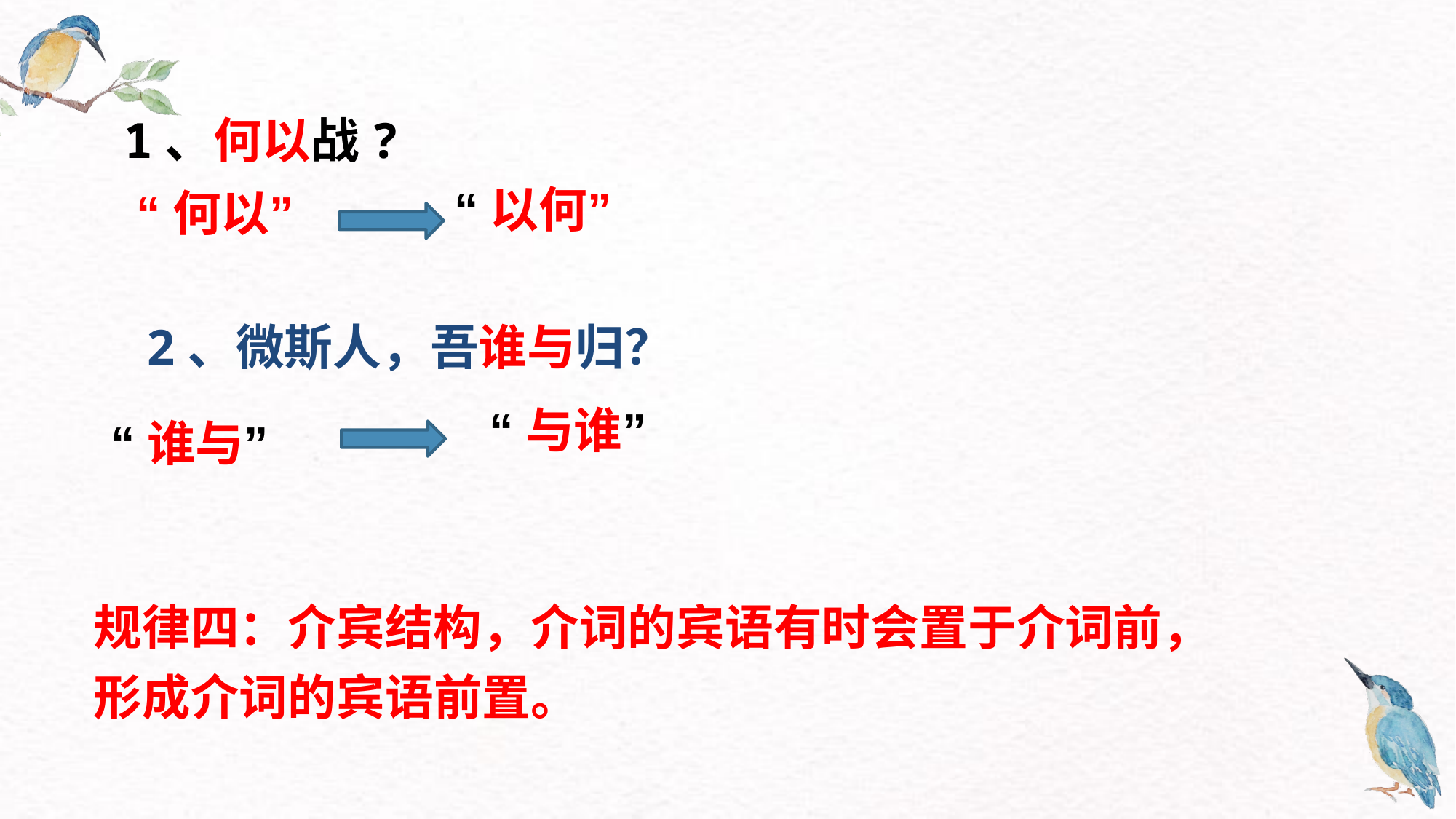

1、何以战?
“以何”
“何以”

2、微斯人，吾谁与归？
“与谁”
“谁与”

规律四：介宾结构，介词的宾语有时会置于介词前，形成介词的宾语前置。